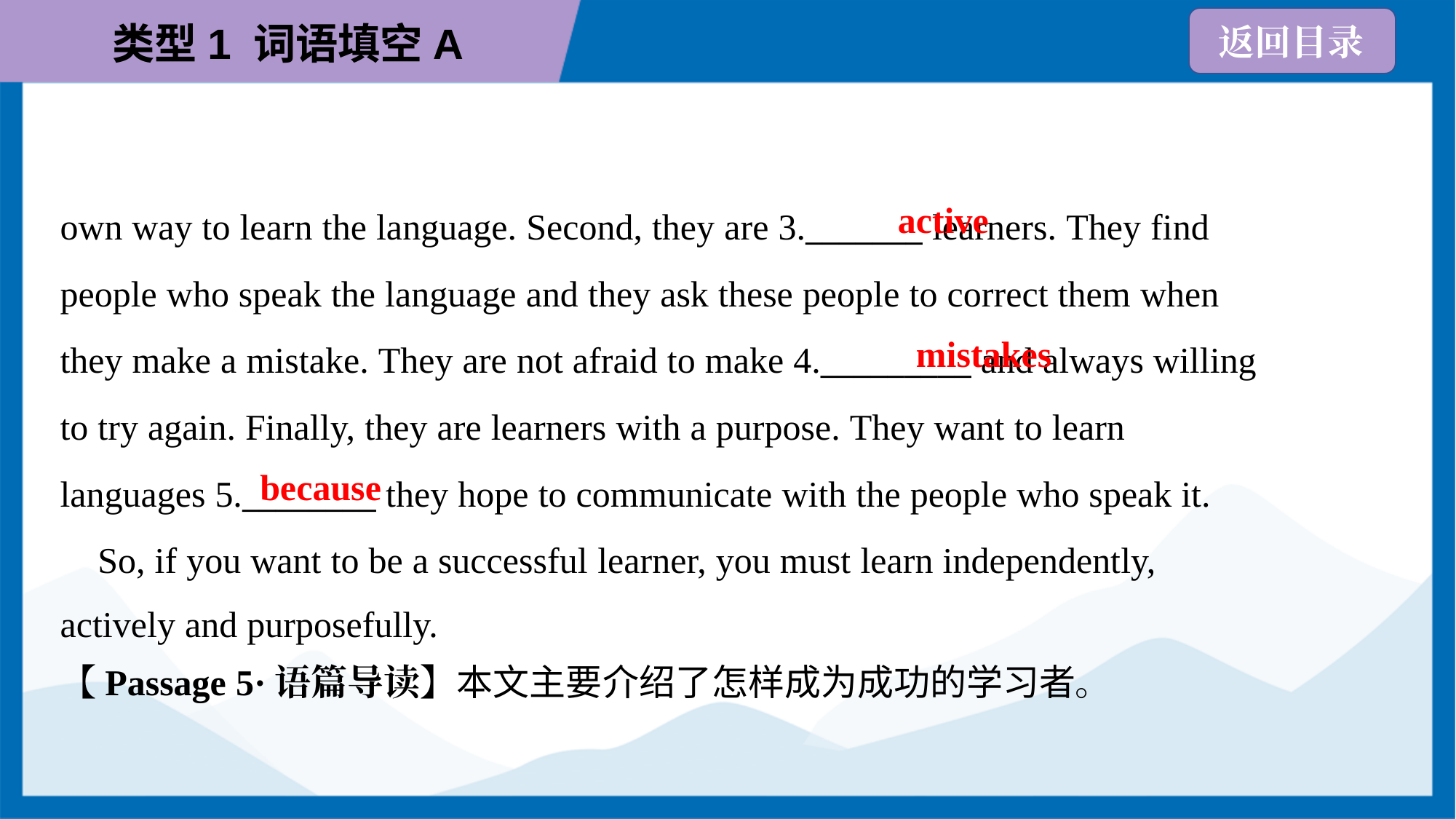

active
own way to learn the language. Second, they are 3._______ learners. They find
people who speak the language and they ask these people to correct them when
they make a mistake. They are not afraid to make 4._________ and always willing
to try again. Finally, they are learners with a purpose. They want to learn
languages 5.________ they hope to communicate with the people who speak it.
    So, if you want to be a successful learner, you must learn independently,
actively and purposefully.
mistakes
because
【Passage 5·语篇导读】本文主要介绍了怎样成为成功的学习者。